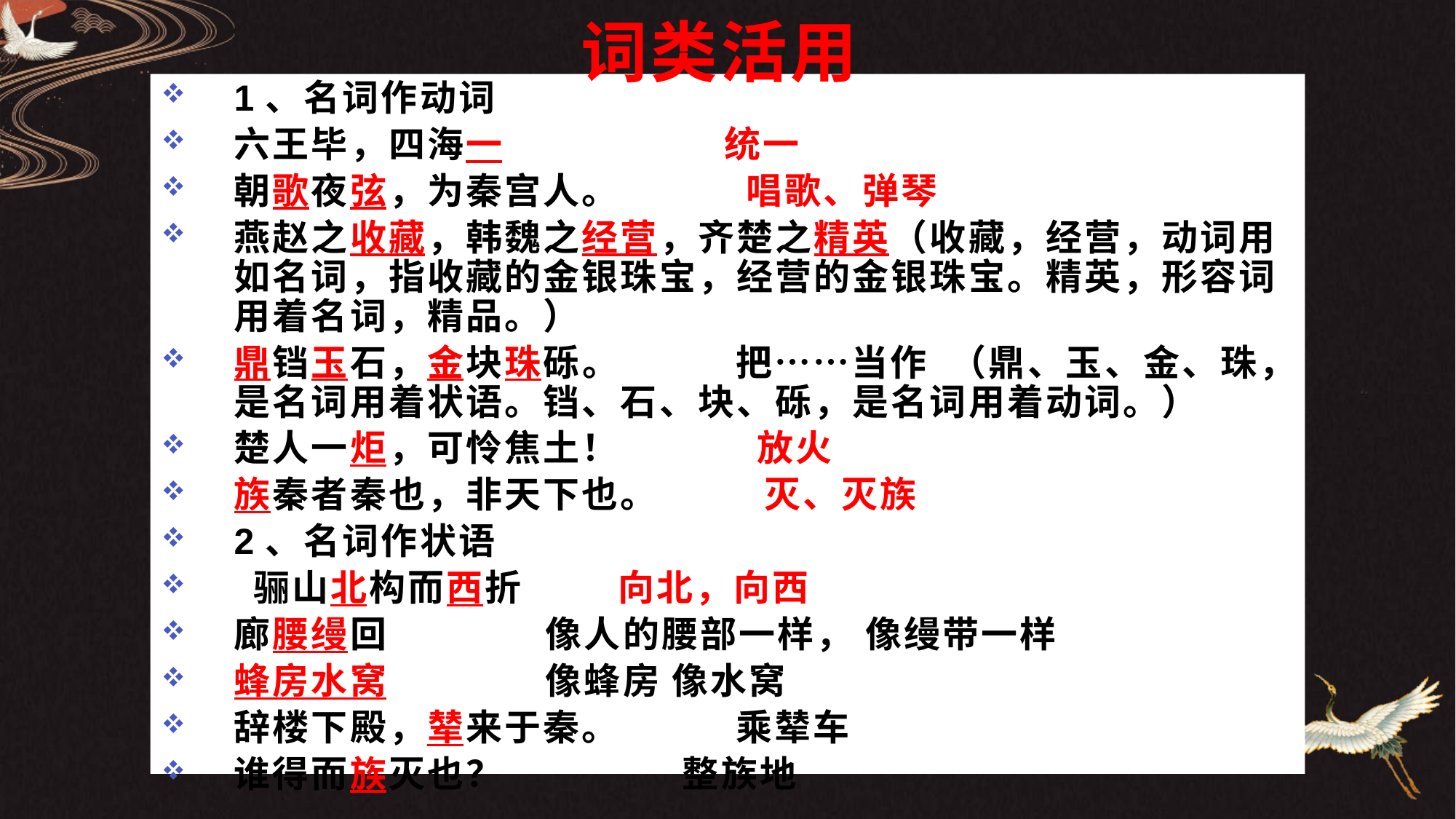

# 词类活用
1、名词作动词
六王毕，四海一                     统一
朝歌夜弦，为秦宫人。            唱歌、弹琴
燕赵之收藏，韩魏之经营，齐楚之精英（收藏，经营，动词用如名词，指收藏的金银珠宝，经营的金银珠宝。精英，形容词用着名词，精品。）
鼎铛玉石，金块珠砾。           把……当作  （鼎、玉、金、珠，是名词用着状语。铛、石、块、砾，是名词用着动词。）
楚人一炬，可怜焦土！             放火
族秦者秦也，非天下也。          灭、灭族
2、名词作状语
 骊山北构而西折         向北，向西
廊腰缦回               像人的腰部一样， 像缦带一样
蜂房水窝               像蜂房 像水窝
辞楼下殿，辇来于秦。           乘辇车
谁得而族灭也？                 整族地